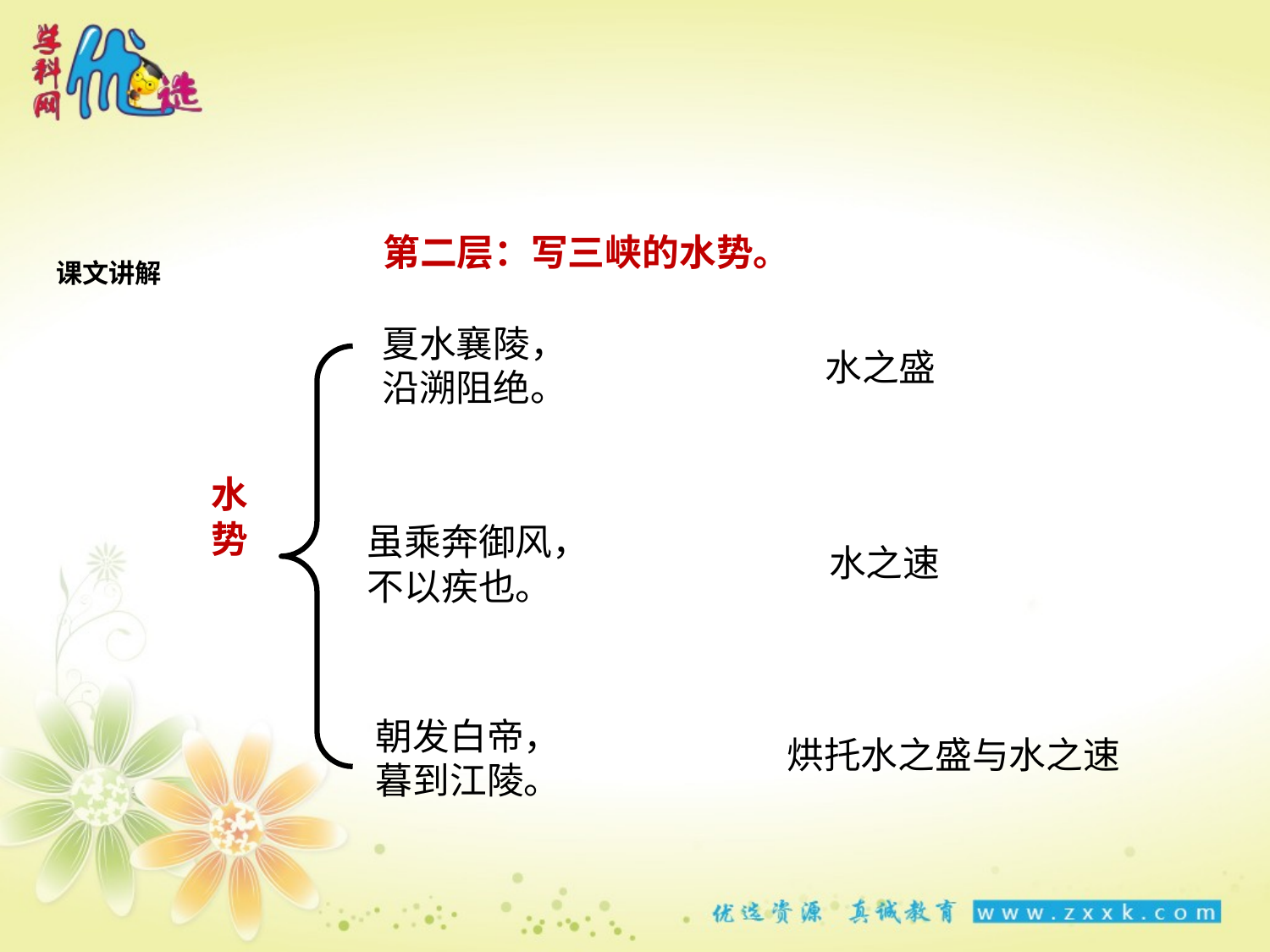

第二层：写三峡的水势。
课文讲解

夏水襄陵，沿溯阻绝。
水之盛

水势
虽乘奔御风，不以疾也。
水之速
朝发白帝，暮到江陵。
烘托水之盛与水之速